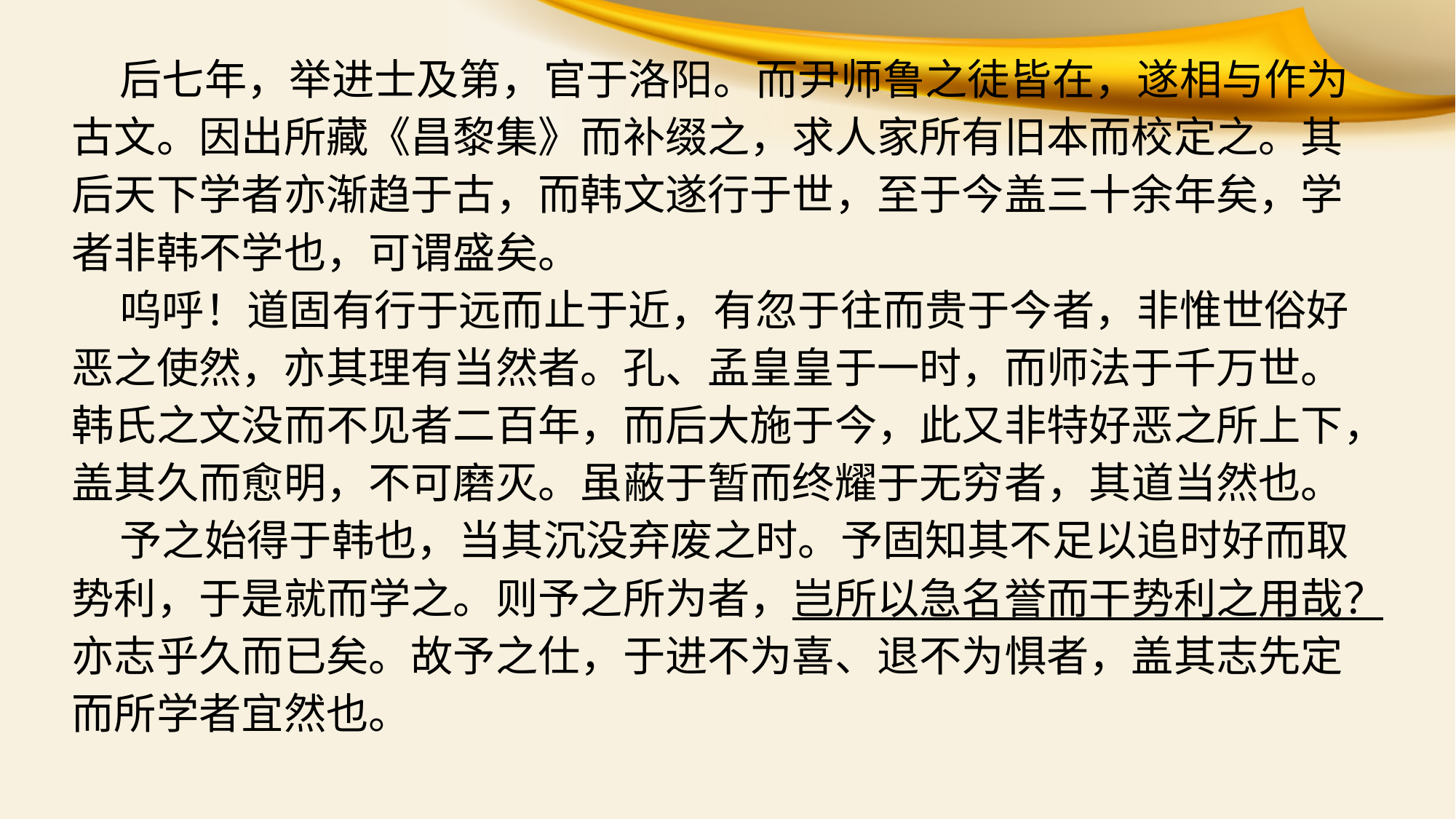

后七年，举进士及第，官于洛阳。而尹师鲁之徒皆在，遂相与作为古文。因出所藏《昌黎集》而补缀之，求人家所有旧本而校定之。其后天下学者亦渐趋于古，而韩文遂行于世，至于今盖三十余年矣，学者非韩不学也，可谓盛矣。
    呜呼！道固有行于远而止于近，有忽于往而贵于今者，非惟世俗好恶之使然，亦其理有当然者。孔、孟皇皇于一时，而师法于千万世。韩氏之文没而不见者二百年，而后大施于今，此又非特好恶之所上下，盖其久而愈明，不可磨灭。虽蔽于暂而终耀于无穷者，其道当然也。
    予之始得于韩也，当其沉没弃废之时。予固知其不足以追时好而取势利，于是就而学之。则予之所为者，岂所以急名誉而干势利之用哉？亦志乎久而已矣。故予之仕，于进不为喜、退不为惧者，盖其志先定而所学者宜然也。